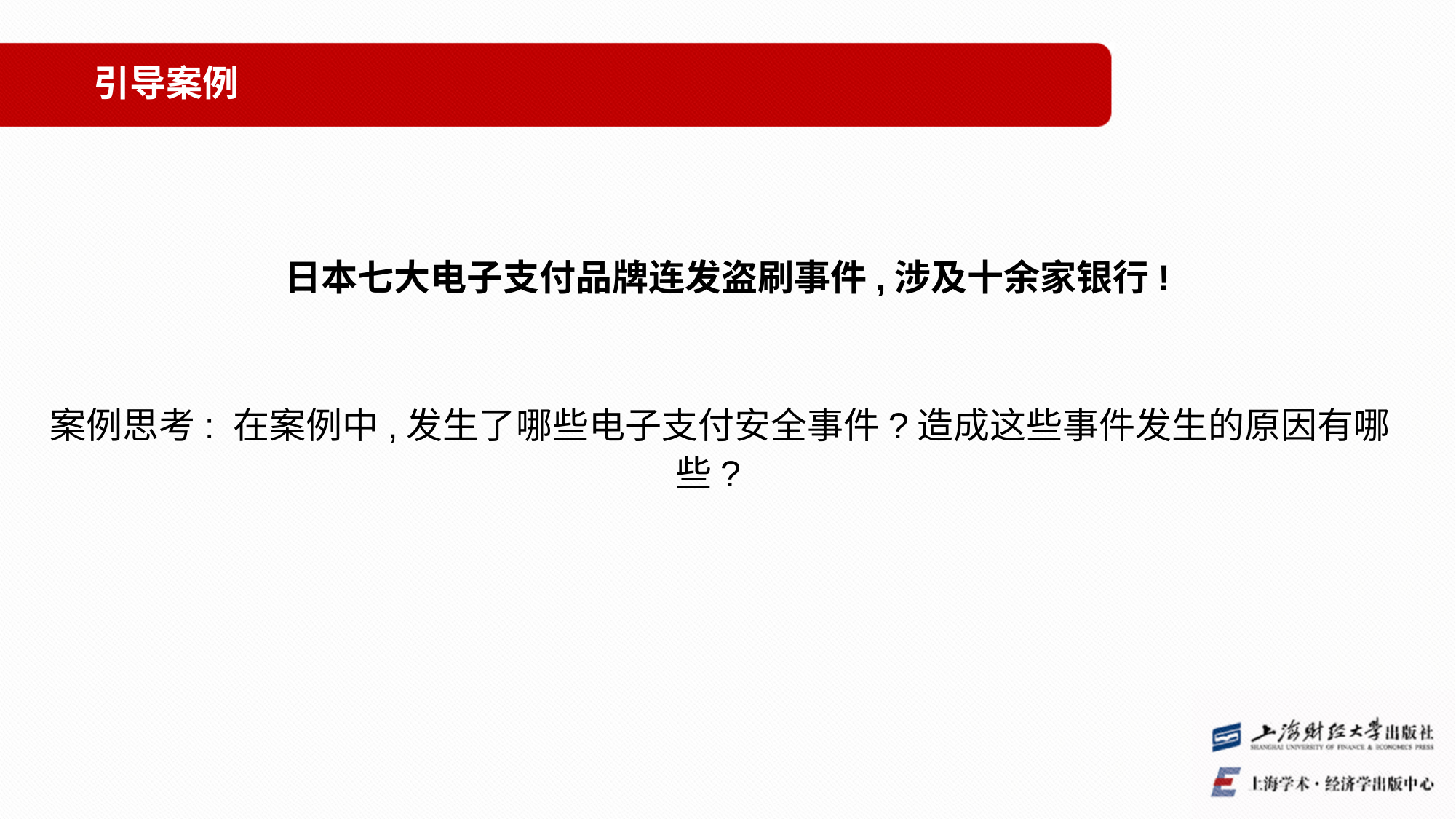

引导案例
日本七大电子支付品牌连发盗刷事件,涉及十余家银行!

案例思考: 在案例中,发生了哪些电子支付安全事件?造成这些事件发生的原因有哪些?